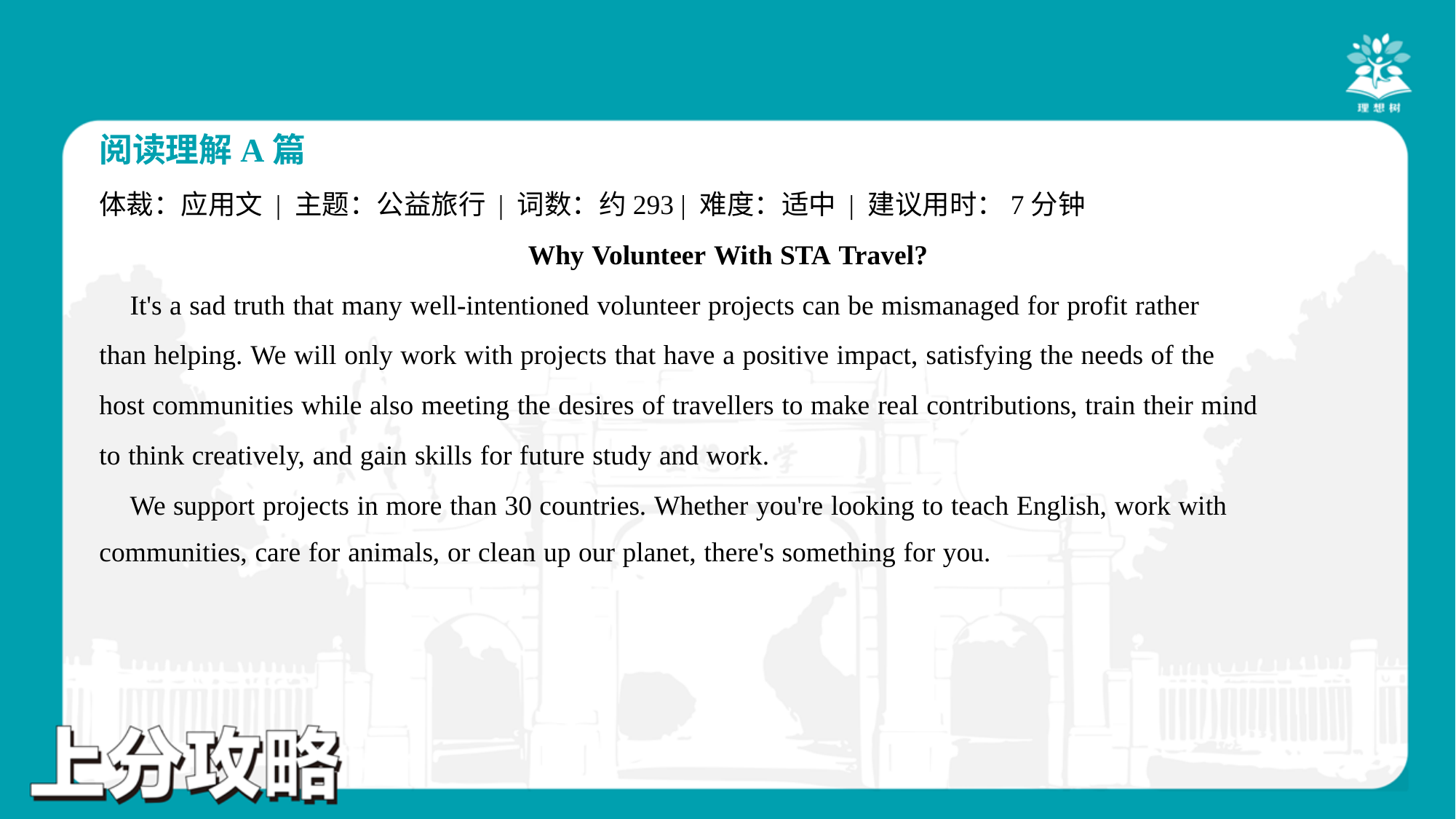

阅读理解A篇
体裁：应用文 | 主题：公益旅行 | 词数：约293 | 难度：适中 | 建议用时：7分钟
Why Volunteer With STA Travel?
    It's a sad truth that many well-intentioned volunteer projects can be mismanaged for profit rather
than helping. We will only work with projects that have a positive impact, satisfying the needs of the
host communities while also meeting the desires of travellers to make real contributions, train their mind
to think creatively, and gain skills for future study and work.
    We support projects in more than 30 countries. Whether you're looking to teach English, work with
communities, care for animals, or clean up our planet, there's something for you.